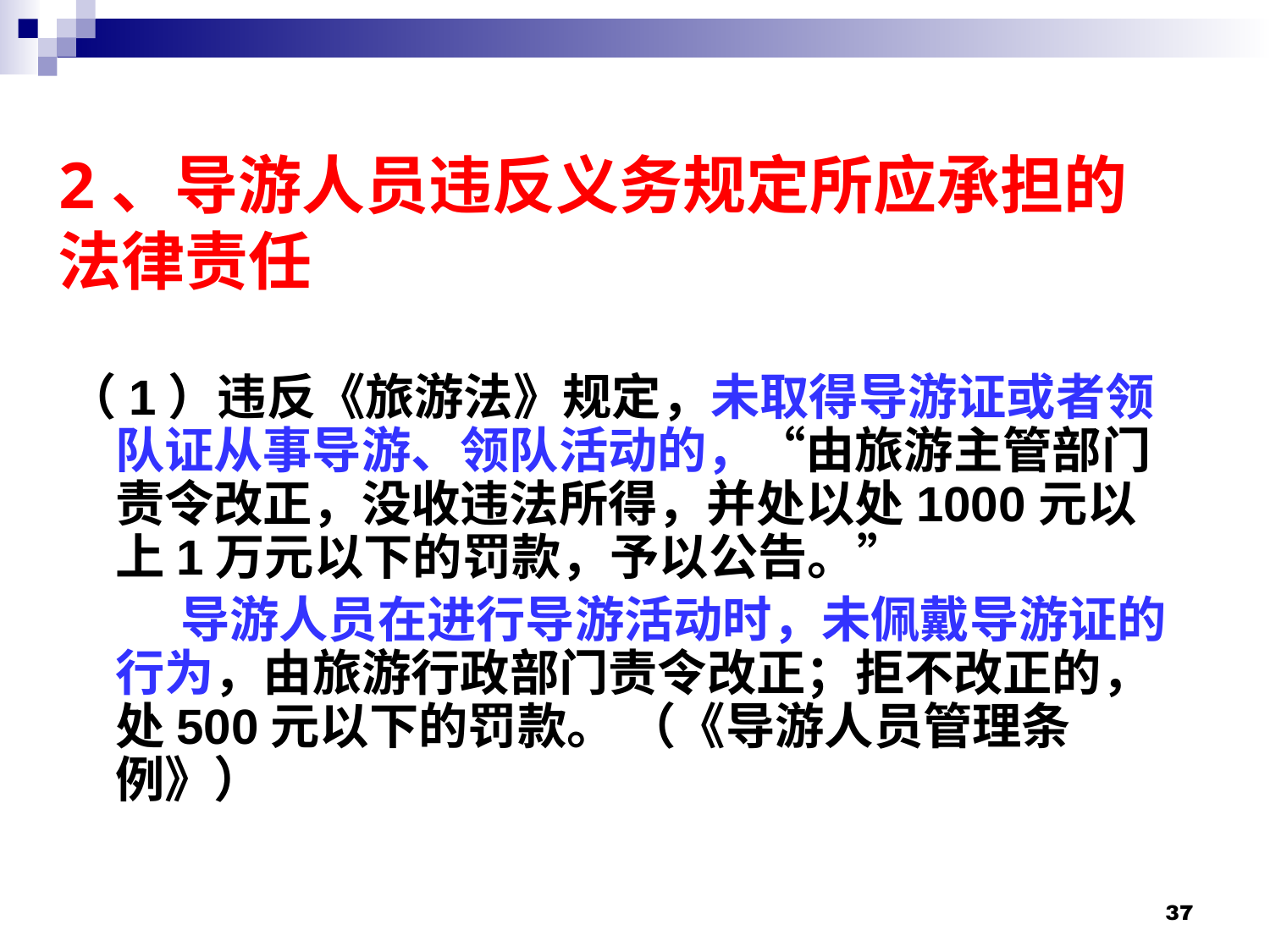

# 2、导游人员违反义务规定所应承担的法律责任
（1）违反《旅游法》规定，未取得导游证或者领队证从事导游、领队活动的，“由旅游主管部门责令改正，没收违法所得，并处以处1000元以上1万元以下的罚款，予以公告。”
         导游人员在进行导游活动时，未佩戴导游证的行为，由旅游行政部门责令改正；拒不改正的，处500元以下的罚款。 （《导游人员管理条例》）
37